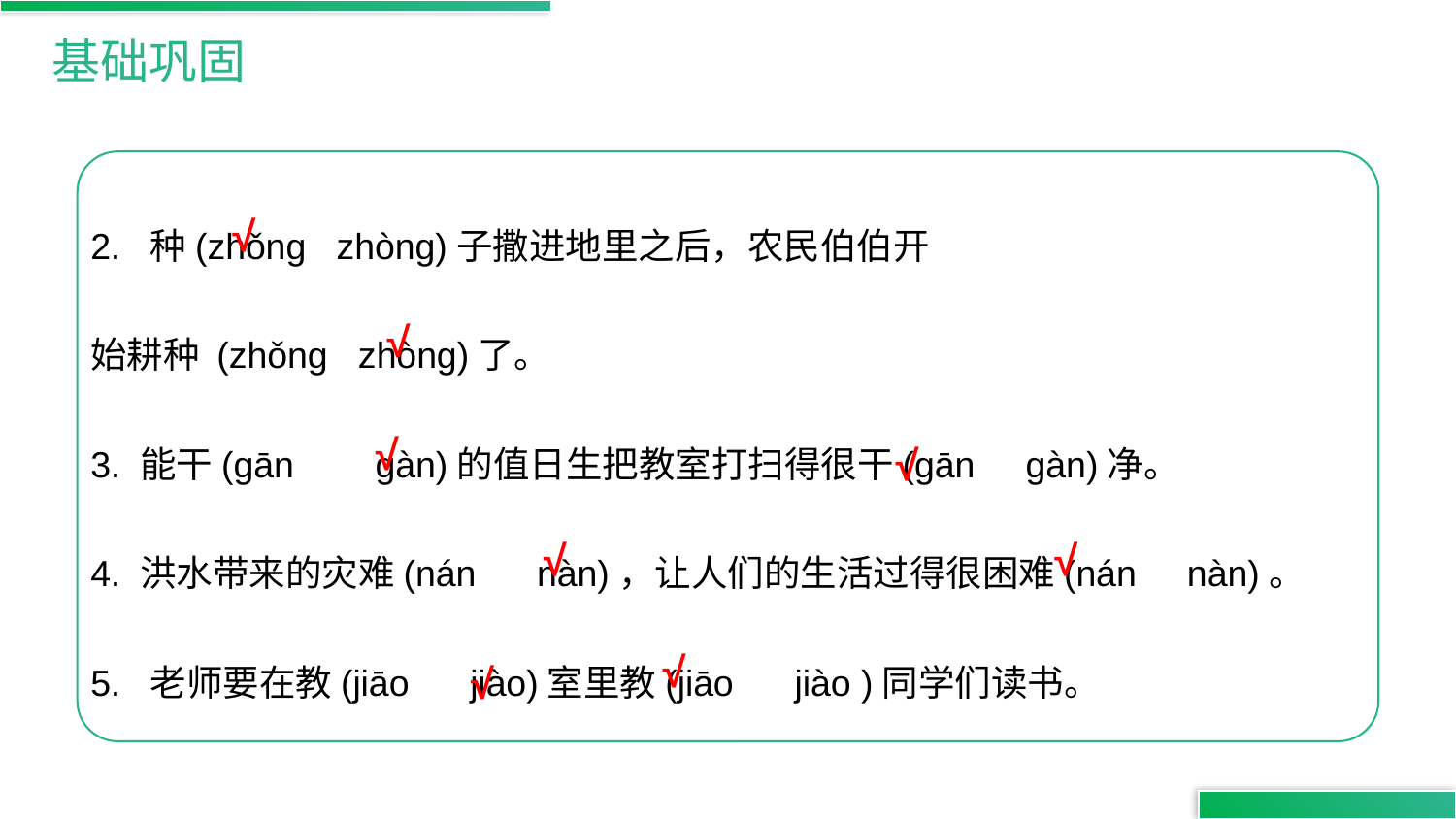

基础巩固

2.  种(zhǒnɡ   zhònɡ)子撒进地里之后，农民伯伯开
始耕种 (zhǒnɡ   zhònɡ)了。
3. 能干(ɡān        ɡàn)的值日生把教室打扫得很干(ɡān     ɡàn)净。
4. 洪水带来的灾难(nán      nàn)，让人们的生活过得很困难(nán     nàn)。
5.  老师要在教(jiāo      jiào)室里教(jiāo      jiào )同学们读书。
√
√
√
√
√
√
√
√